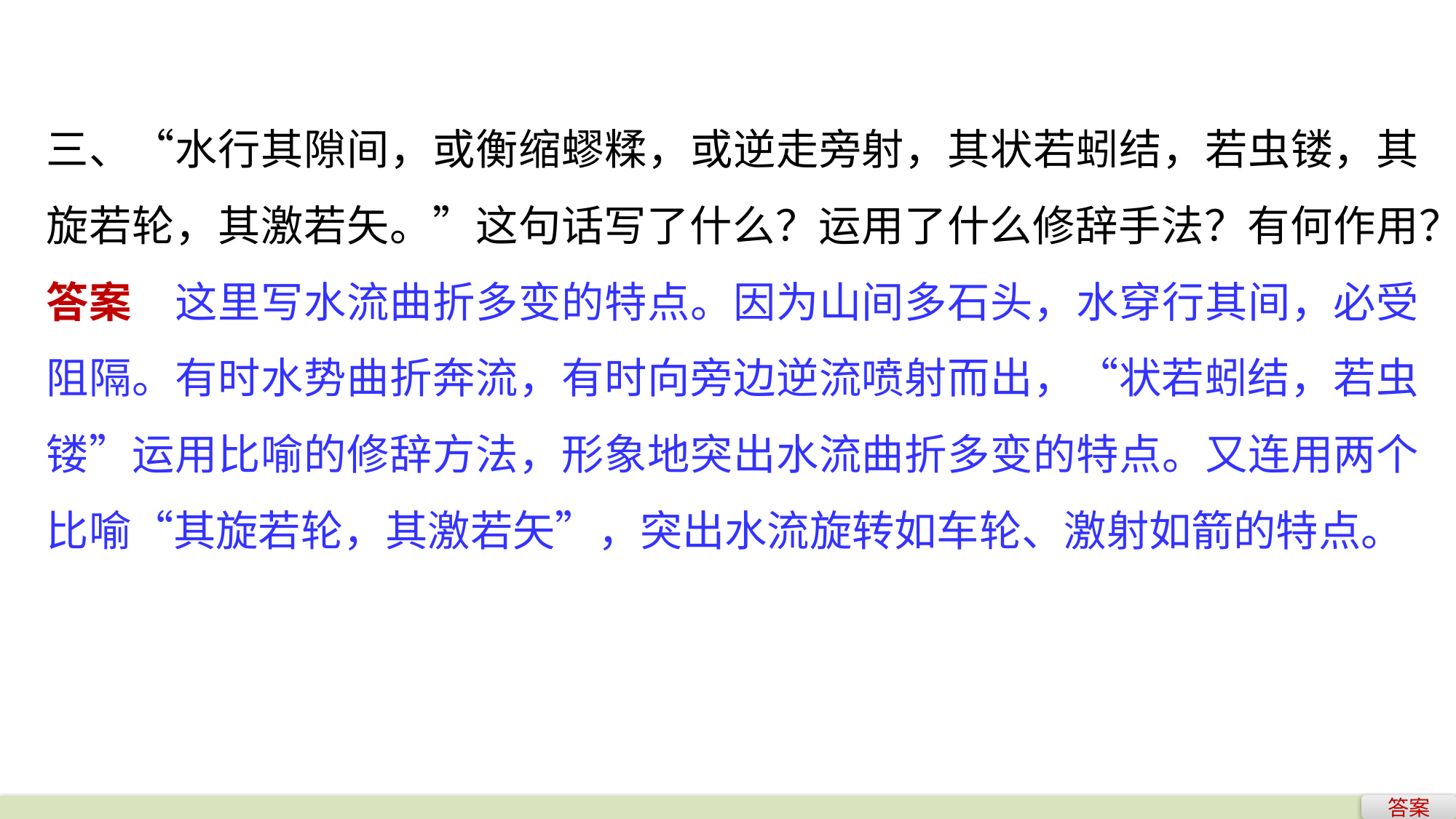

三、“水行其隙间，或衡缩蟉糅，或逆走旁射，其状若蚓结，若虫镂，其旋若轮，其激若矢。”这句话写了什么？运用了什么修辞手法？有何作用？
答案　这里写水流曲折多变的特点。因为山间多石头，水穿行其间，必受阻隔。有时水势曲折奔流，有时向旁边逆流喷射而出，“状若蚓结，若虫镂”运用比喻的修辞方法，形象地突出水流曲折多变的特点。又连用两个比喻“其旋若轮，其激若矢”，突出水流旋转如车轮、激射如箭的特点。
答案